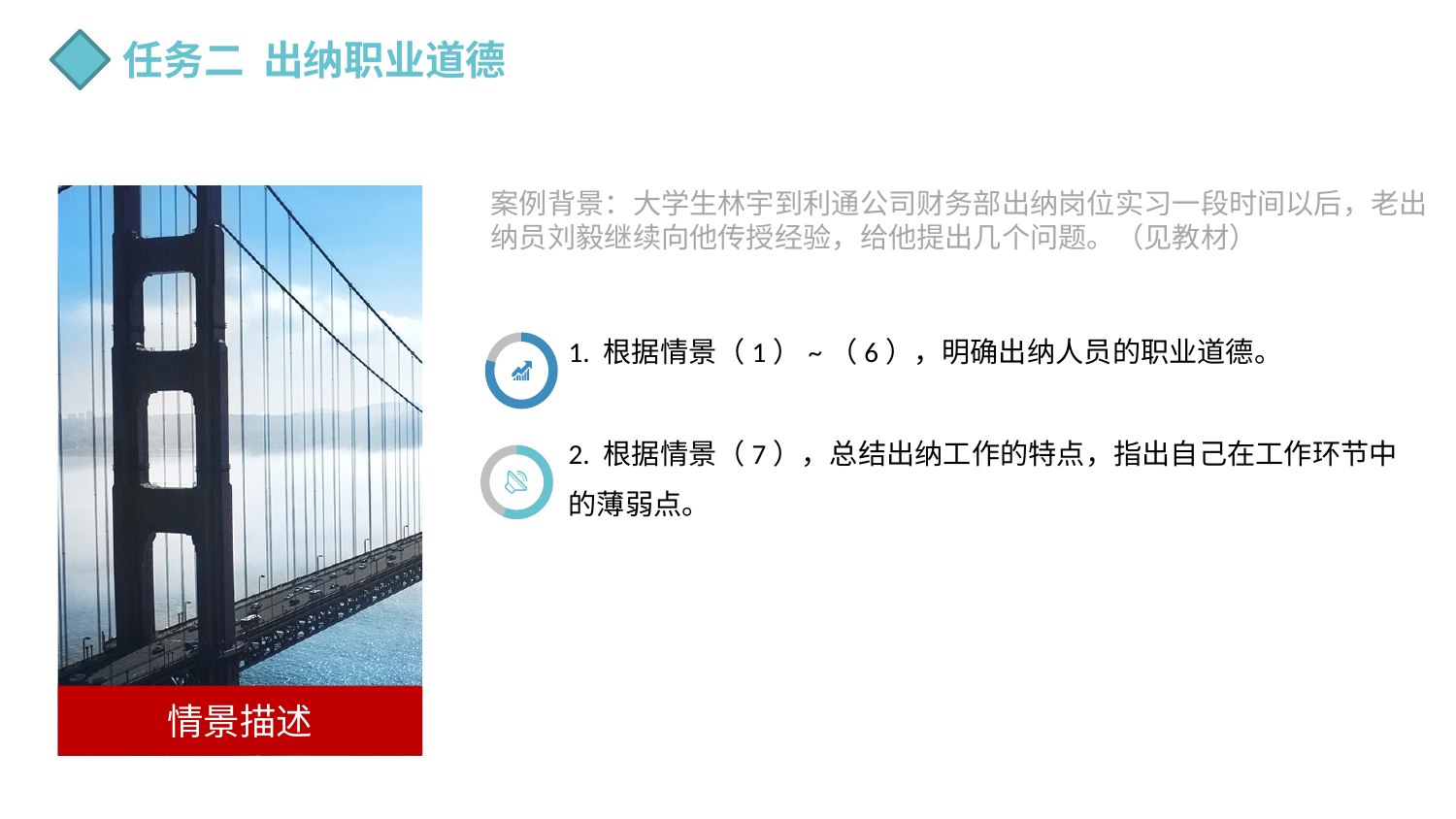

任务二  出纳职业道德

案例背景：大学生林宇到利通公司财务部出纳岗位实习一段时间以后，老出
纳员刘毅继续向他传授经验，给他提出几个问题。（见教材）

情景描述
1. 根据情景（1）~（6），明确出纳人员的职业道德。

2. 根据情景（7），总结出纳工作的特点，指出自己在工作环节中的薄弱点。